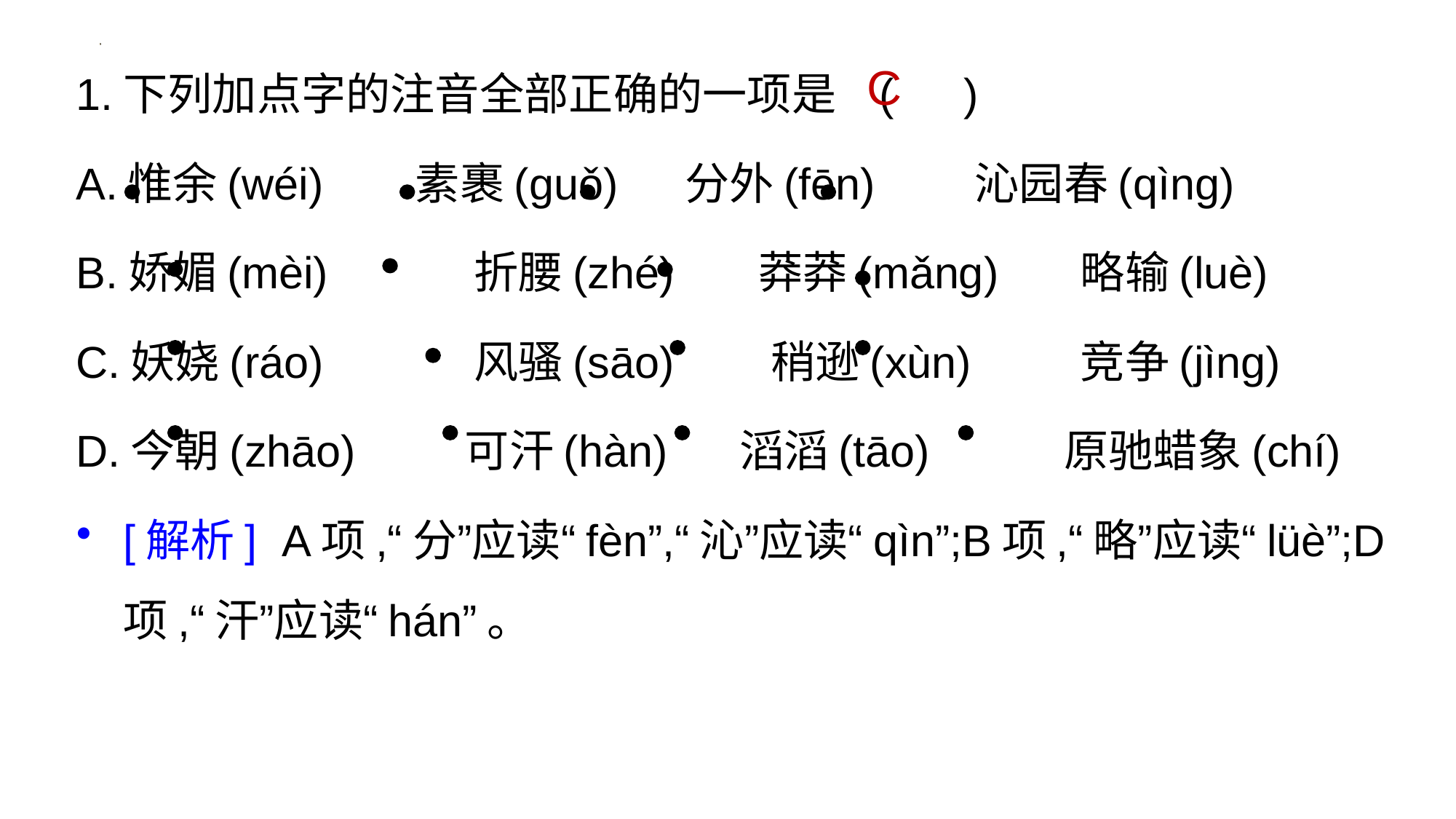

C
1.下列加点字的注音全部正确的一项是	(      )
A.惟余(wéi)　   素裹(guǒ)　 分外(fēn)　　沁园春(qìng)
B.娇媚(mèi)	       折腰(zhé)      莽莽(mǎng)	略输(luè)
C.妖娆(ráo)	       风骚(sāo)       稍逊(xùn)  	竞争(jìng)
D.今朝(zhāo)        可汗(hàn)     滔滔(tāo) 	      原驰蜡象(chí)
[解析]  A项,“分”应读“fèn”,“沁”应读“qìn”;B项,“略”应读“lüè”;D项,“汗”应读“hán”。